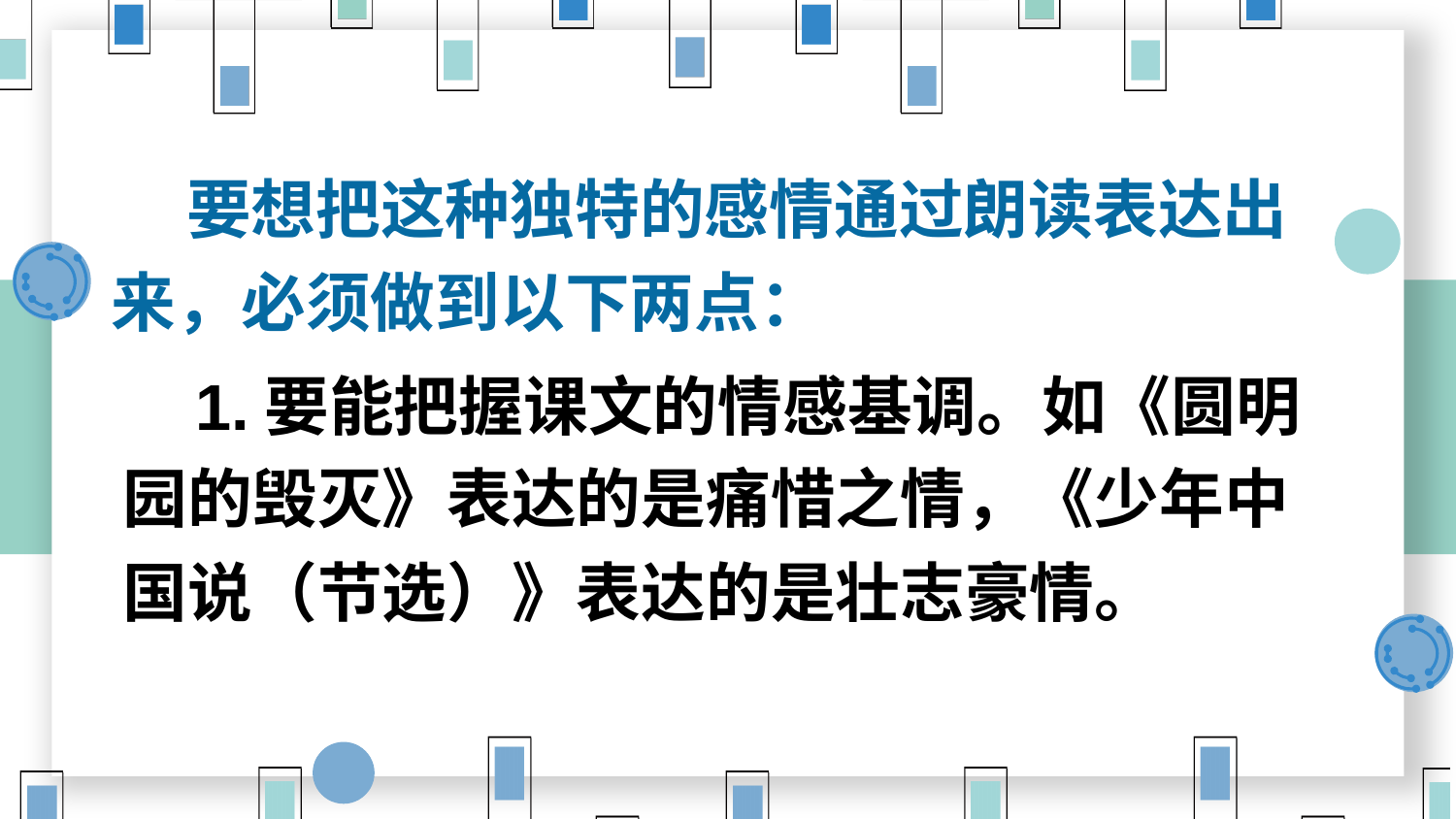

要想把这种独特的感情通过朗读表达出来，必须做到以下两点：
    1.要能把握课文的情感基调。如《圆明园的毁灭》表达的是痛惜之情，《少年中国说（节选）》表达的是壮志豪情。